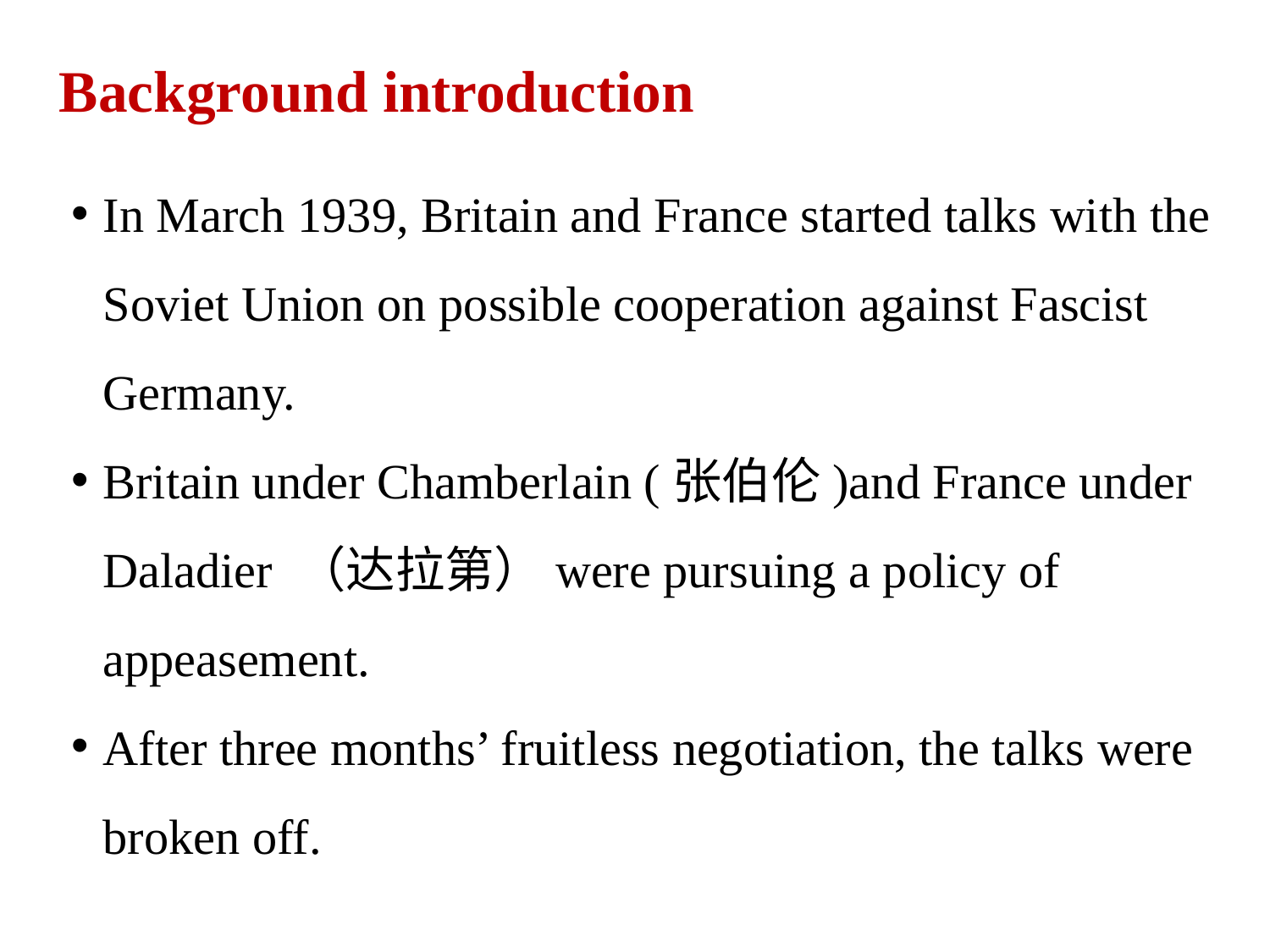

Background introduction
In March 1939, Britain and France started talks with the Soviet Union on possible cooperation against Fascist Germany.
Britain under Chamberlain (张伯伦)and France under Daladier （达拉第）were pursuing a policy of appeasement.
After three months’ fruitless negotiation, the talks were broken off.